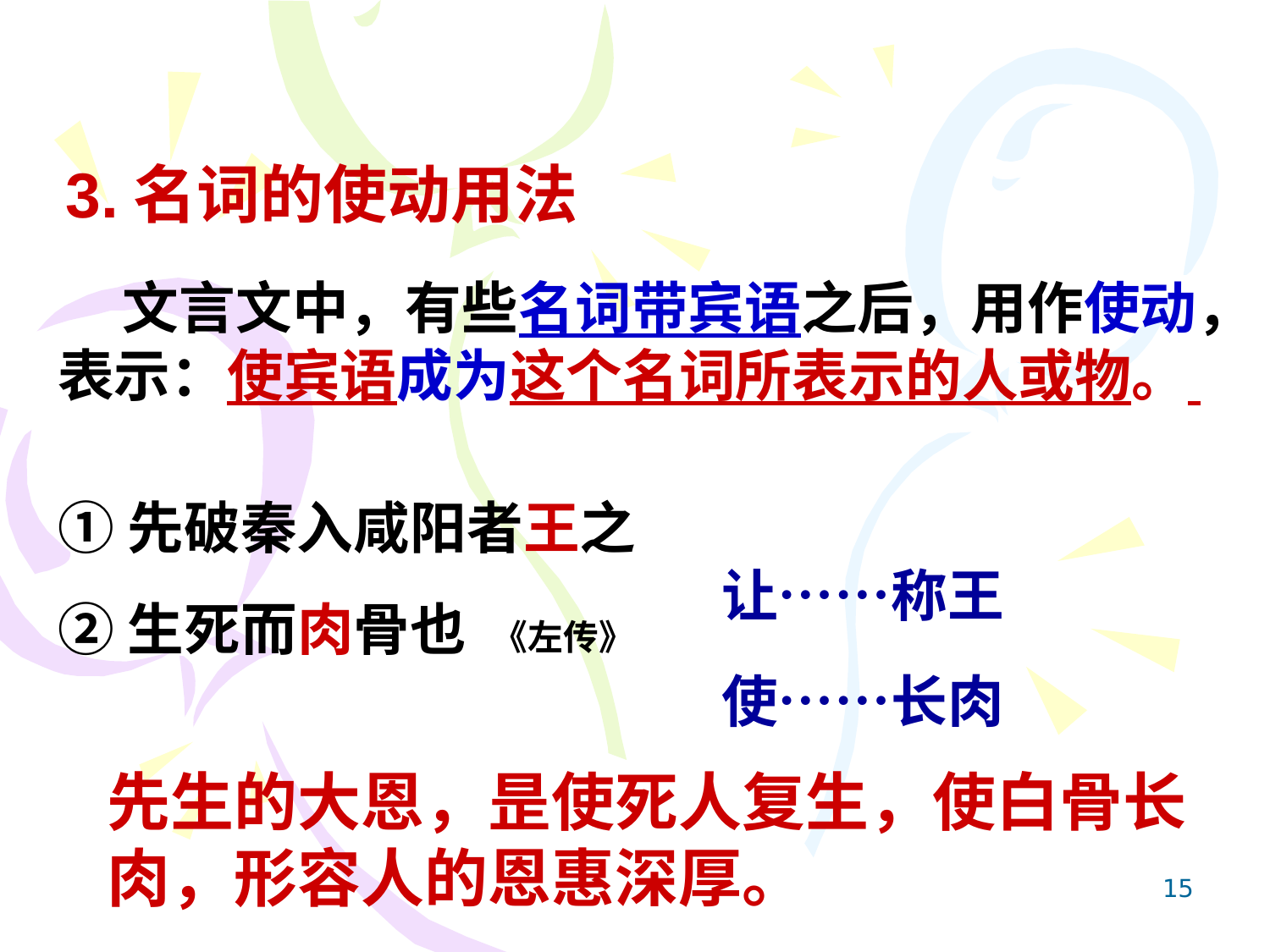

3.名词的使动用法
    文言文中，有些名词带宾语之后，用作使动，表示：使宾语成为这个名词所表示的人或物。

①先破秦入咸阳者王之
②生死而肉骨也  《左传》
让……称王

使……长肉
先生的大恩，昰使死人复生，使白骨长肉，形容人的恩惠深厚。
15